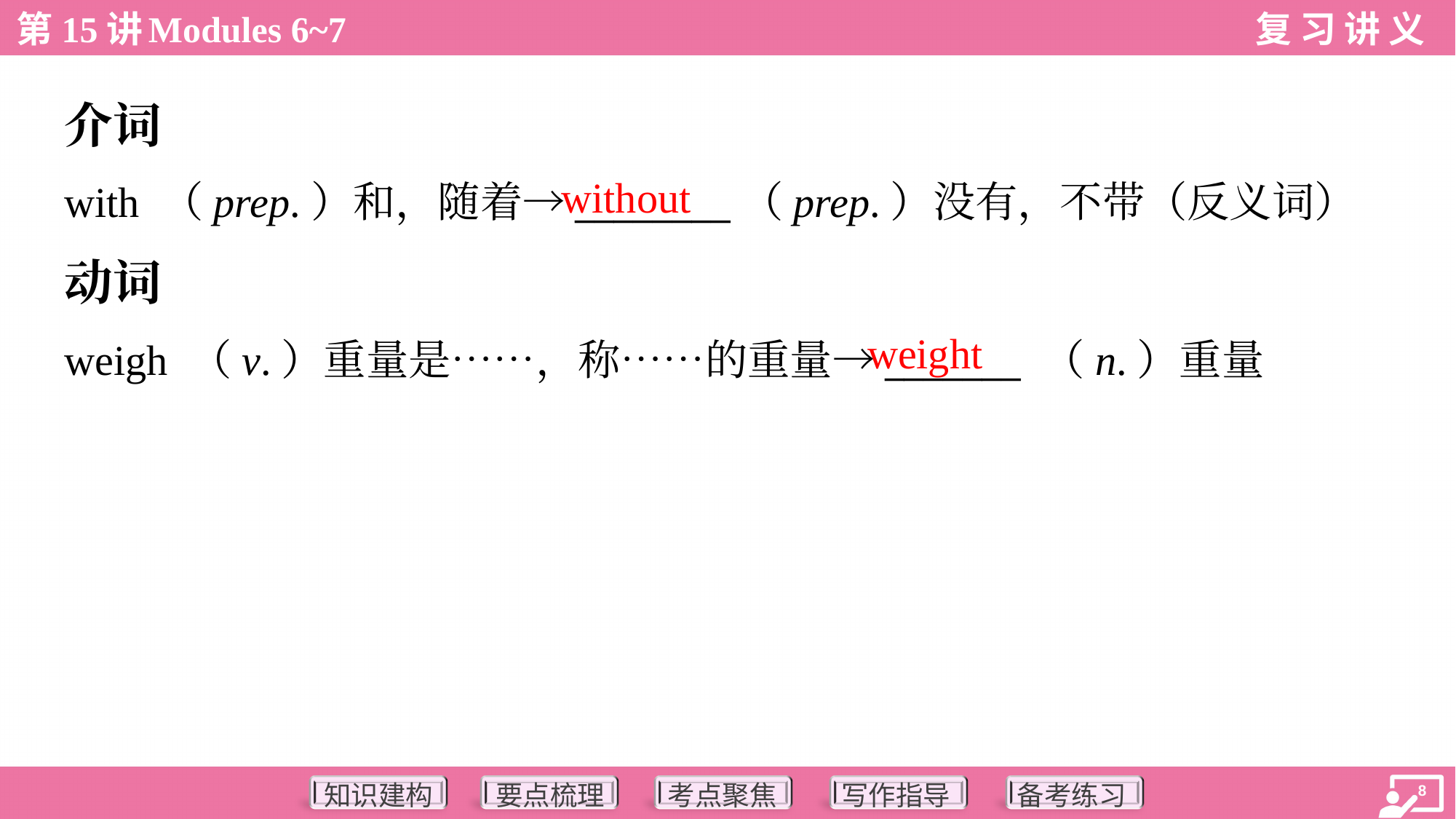

介词
without
with （prep.）和，随着→________（prep.）没有，不带（反义词）
动词
weight
weigh （v.）重量是……，称……的重量→_______ （n.）重量